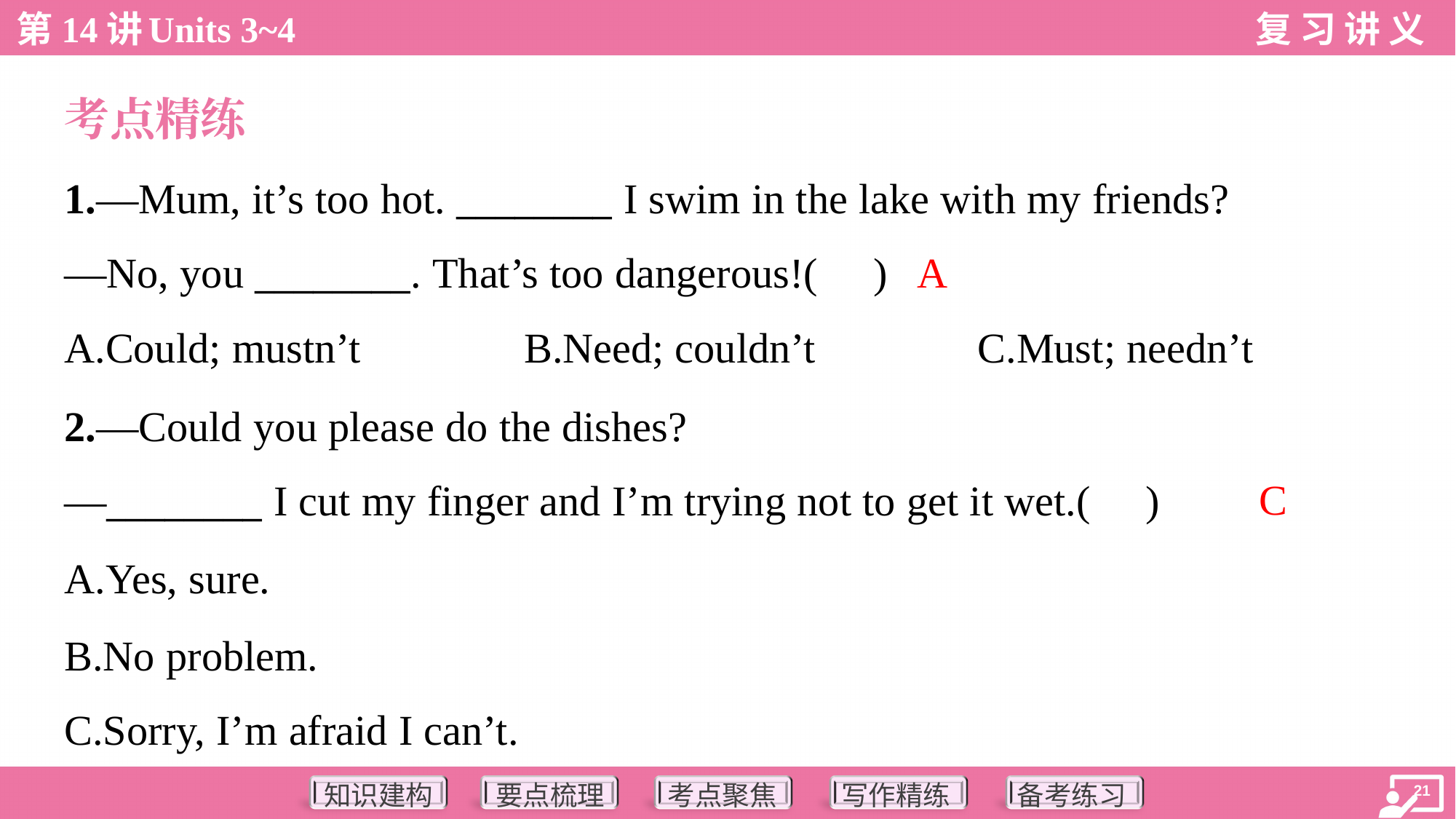

考点精练
1.—Mum, it’s too hot. ________ I swim in the lake with my friends?
—No, you ________. That’s too dangerous!(     )
A
A.Could; mustn’t	B.Need; couldn’t	C.Must; needn’t
2.—Could you please do the dishes?
—________ I cut my finger and I’m trying not to get it wet.(     )
C
A.Yes, sure.
B.No problem.
C.Sorry, I’m afraid I can’t.